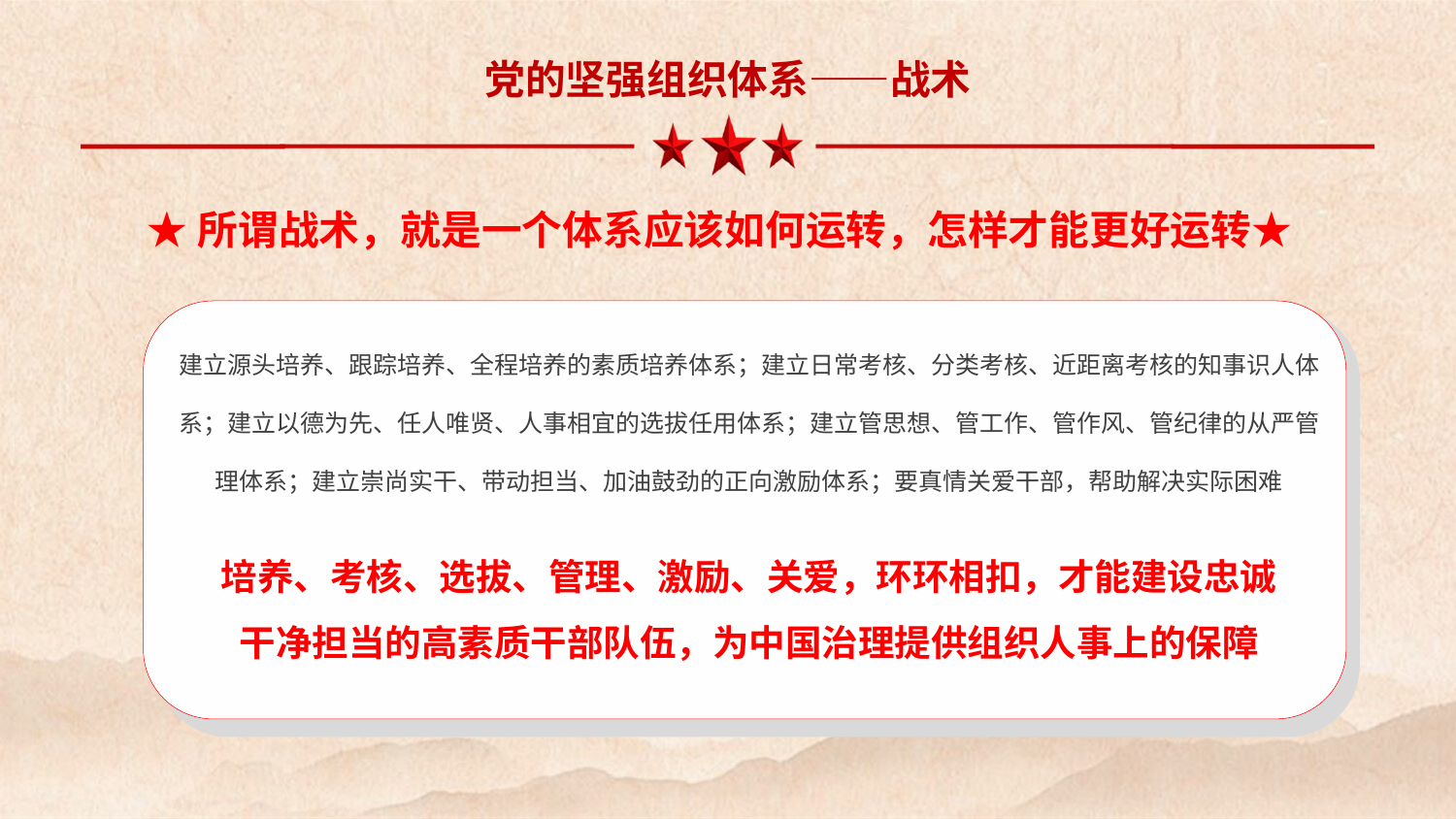

党的坚强组织体系——战术
★所谓战术，就是一个体系应该如何运转，怎样才能更好运转★

建立源头培养、跟踪培养、全程培养的素质培养体系；建立日常考核、分类考核、近距离考核的知事识人体系；建立以德为先、任人唯贤、人事相宜的选拔任用体系；建立管思想、管工作、管作风、管纪律的从严管理体系；建立崇尚实干、带动担当、加油鼓劲的正向激励体系；要真情关爱干部，帮助解决实际困难
培养、考核、选拔、管理、激励、关爱，环环相扣，才能建设忠诚干净担当的高素质干部队伍，为中国治理提供组织人事上的保障